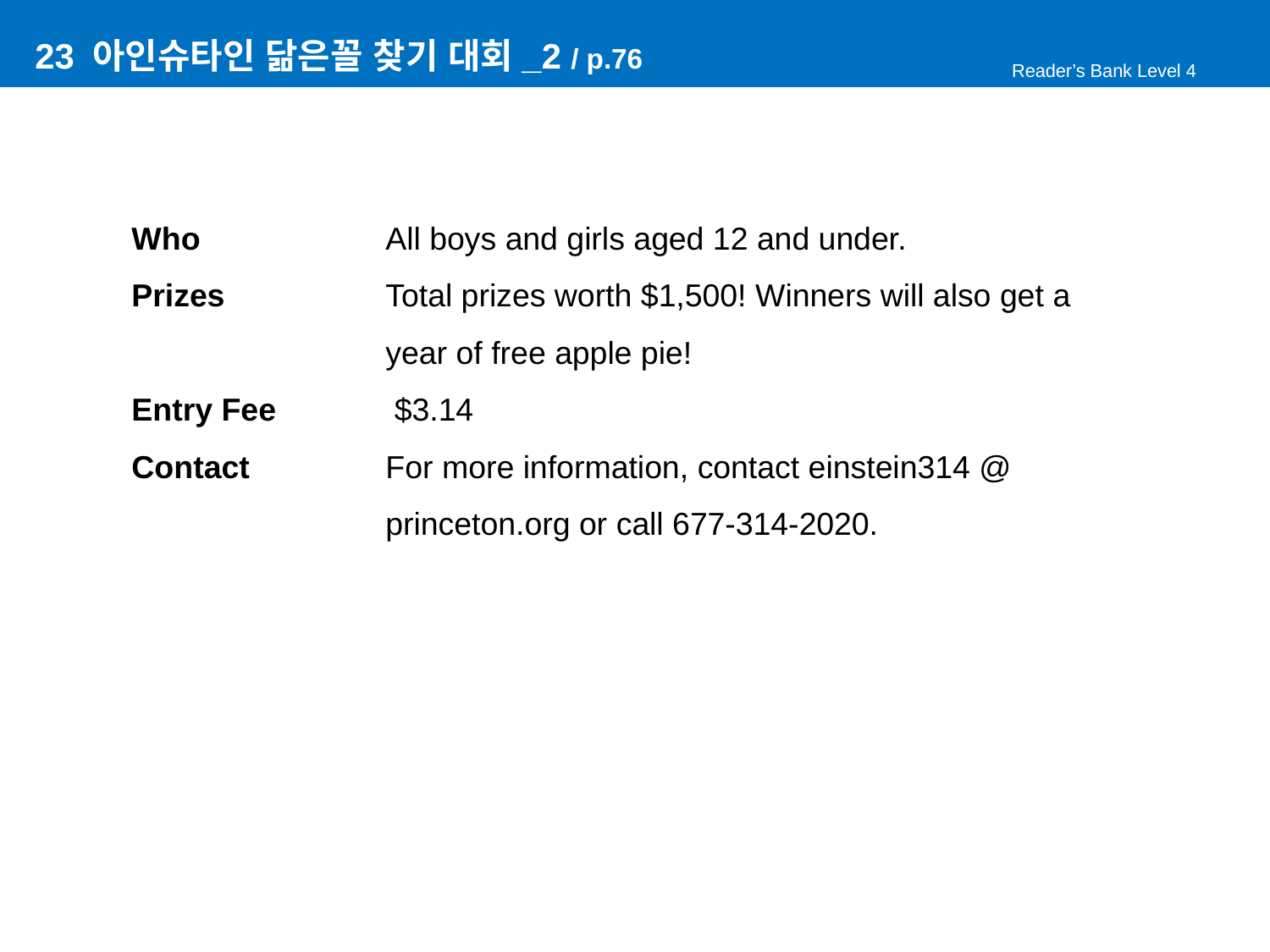

# 23 아인슈타인 닮은꼴 찾기 대회_2 / p.76
Reader’s Bank Level 4

Who 		All boys and girls aged 12 and under.
Prizes 		Total prizes worth $1,500! Winners will also get a
		year of free apple pie!
Entry Fee	 $3.14
Contact  	For more information, contact einstein314 @
		princeton.org or call 677-314-2020.